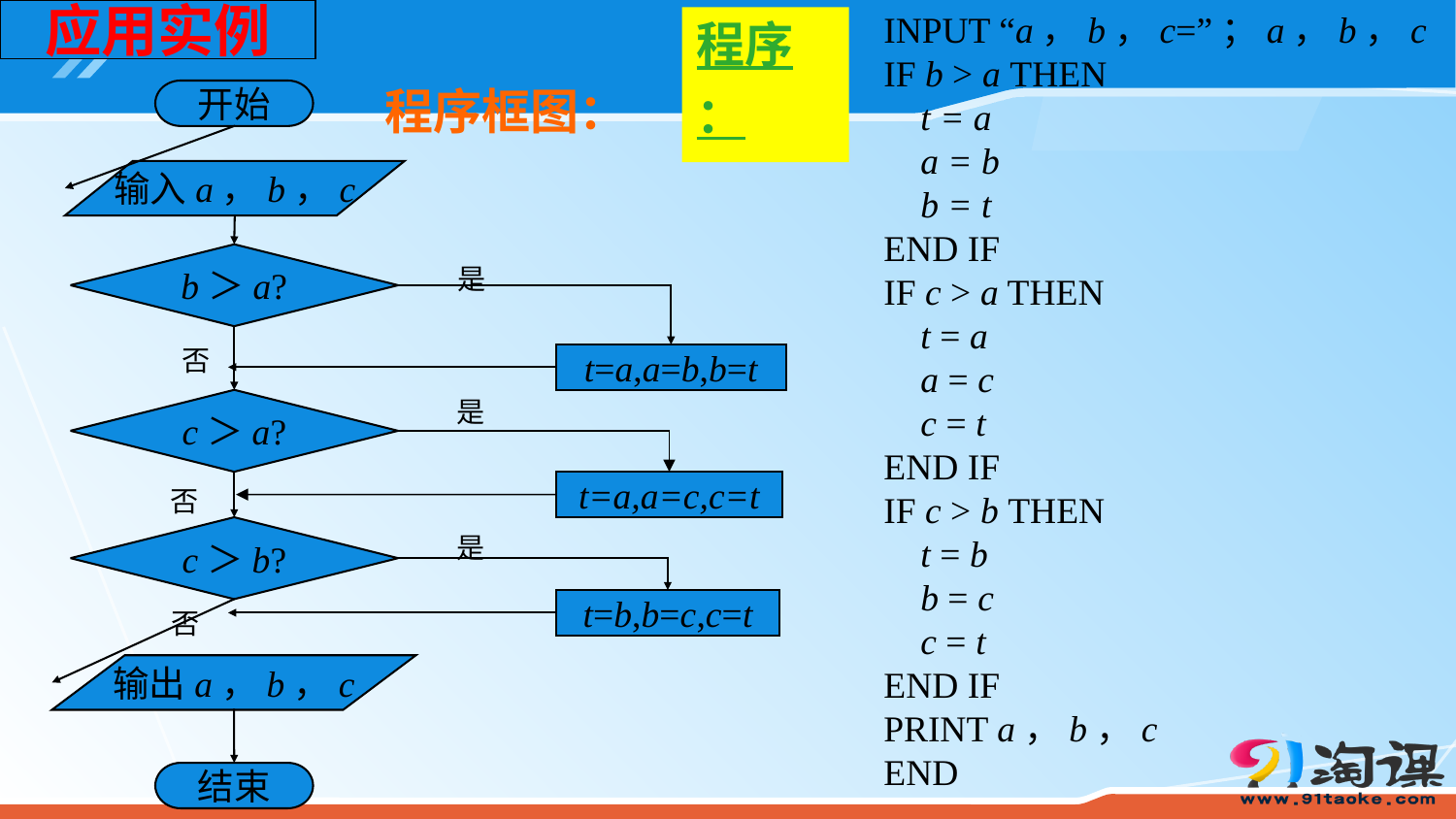

应用实例
INPUT “a，b，c=”；a，b，c
IF b > a THEN
    t = a
    a = b
    b = t
END IF
IF c > a THEN
    t = a
    a = c
    c = t
END IF
IF c > b THEN
    t = b
    b = c
    c = t
END IF
PRINT a，b，c
END
程序：
程序框图：
开始
输入a，b，c
b＞a?
是
否
t=a,a=b,b=t
是
c＞a?
t=a,a=c,c=t
否
c＞b?
是
t=b,b=c,c=t
否
输出a，b，c
结束